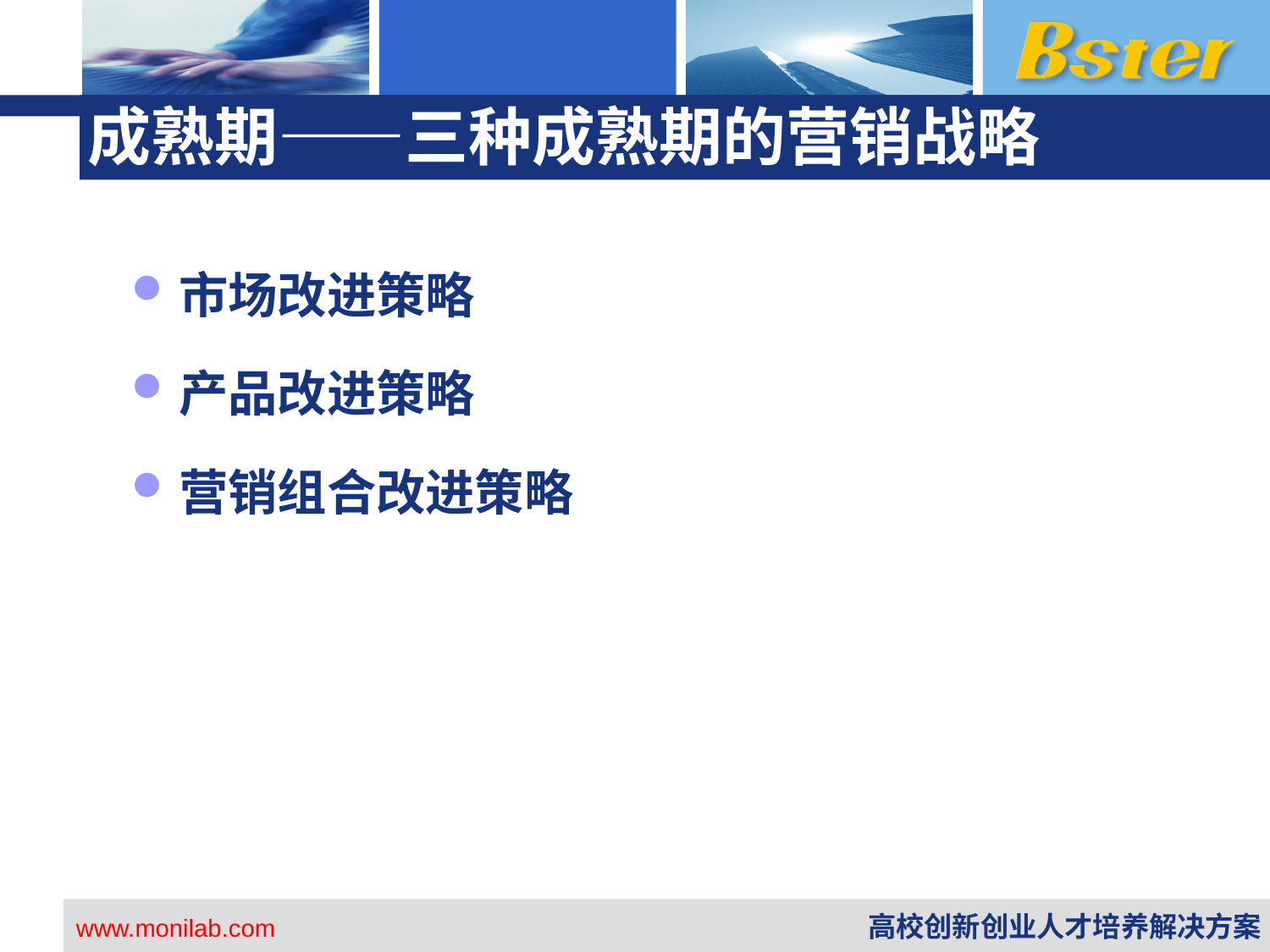

# 成熟期——三种成熟期的营销战略
市场改进策略
产品改进策略
营销组合改进策略